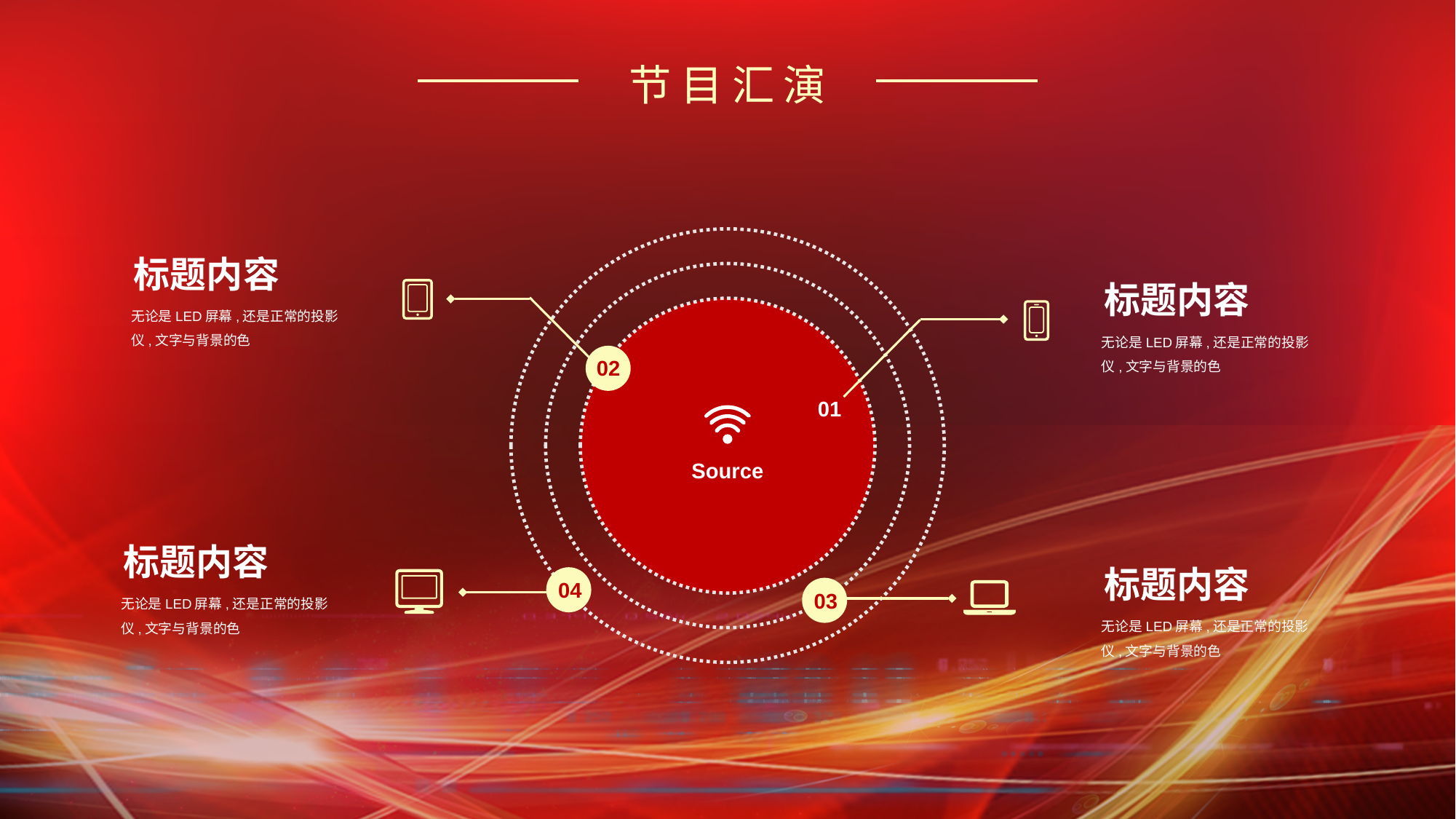

节目汇演

标题内容
无论是LED屏幕,还是正常的投影仪,文字与背景的色

标题内容
无论是LED屏幕,还是正常的投影仪,文字与背景的色

02

01

Source
标题内容
无论是LED屏幕,还是正常的投影仪,文字与背景的色
标题内容
无论是LED屏幕,还是正常的投影仪,文字与背景的色

04

03